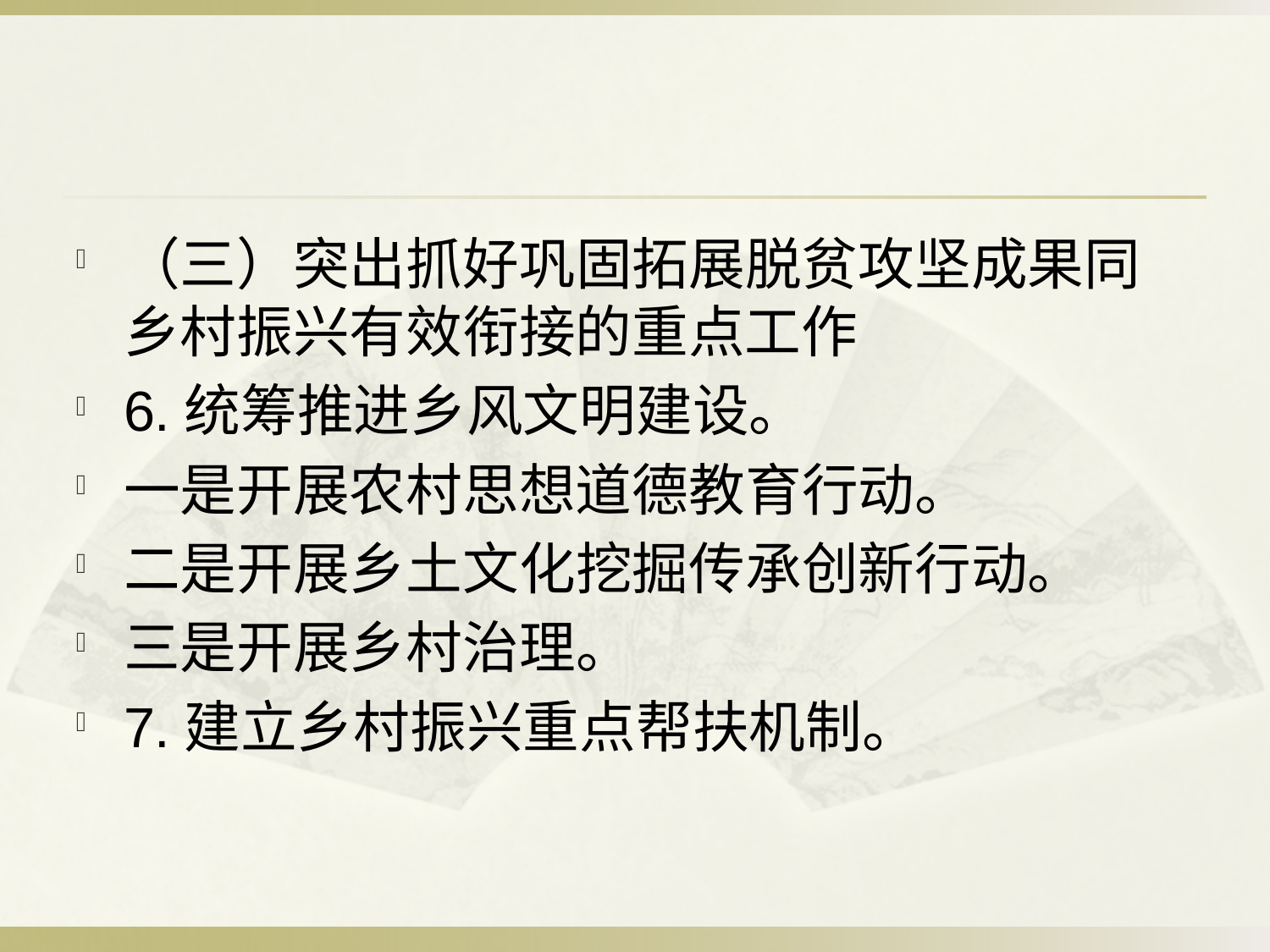

#
（三）突出抓好巩固拓展脱贫攻坚成果同乡村振兴有效衔接的重点工作
6.统筹推进乡风文明建设。
一是开展农村思想道德教育行动。
二是开展乡土文化挖掘传承创新行动。
三是开展乡村治理。
7.建立乡村振兴重点帮扶机制。